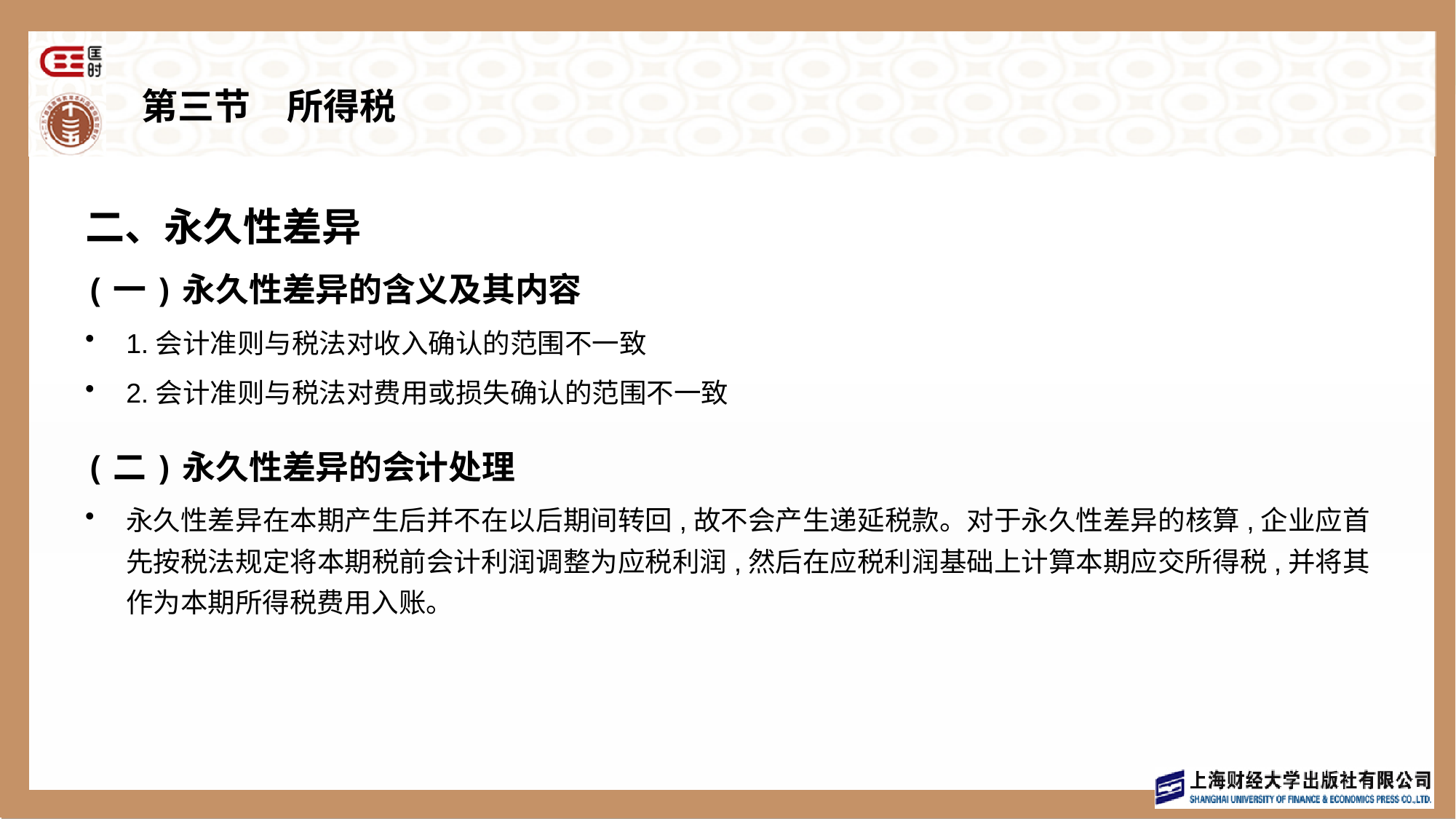

# 第三节　所得税
二、永久性差异
(一)永久性差异的含义及其内容
1.会计准则与税法对收入确认的范围不一致
2.会计准则与税法对费用或损失确认的范围不一致
(二)永久性差异的会计处理
永久性差异在本期产生后并不在以后期间转回,故不会产生递延税款。对于永久性差异的核算,企业应首先按税法规定将本期税前会计利润调整为应税利润,然后在应税利润基础上计算本期应交所得税,并将其作为本期所得税费用入账。